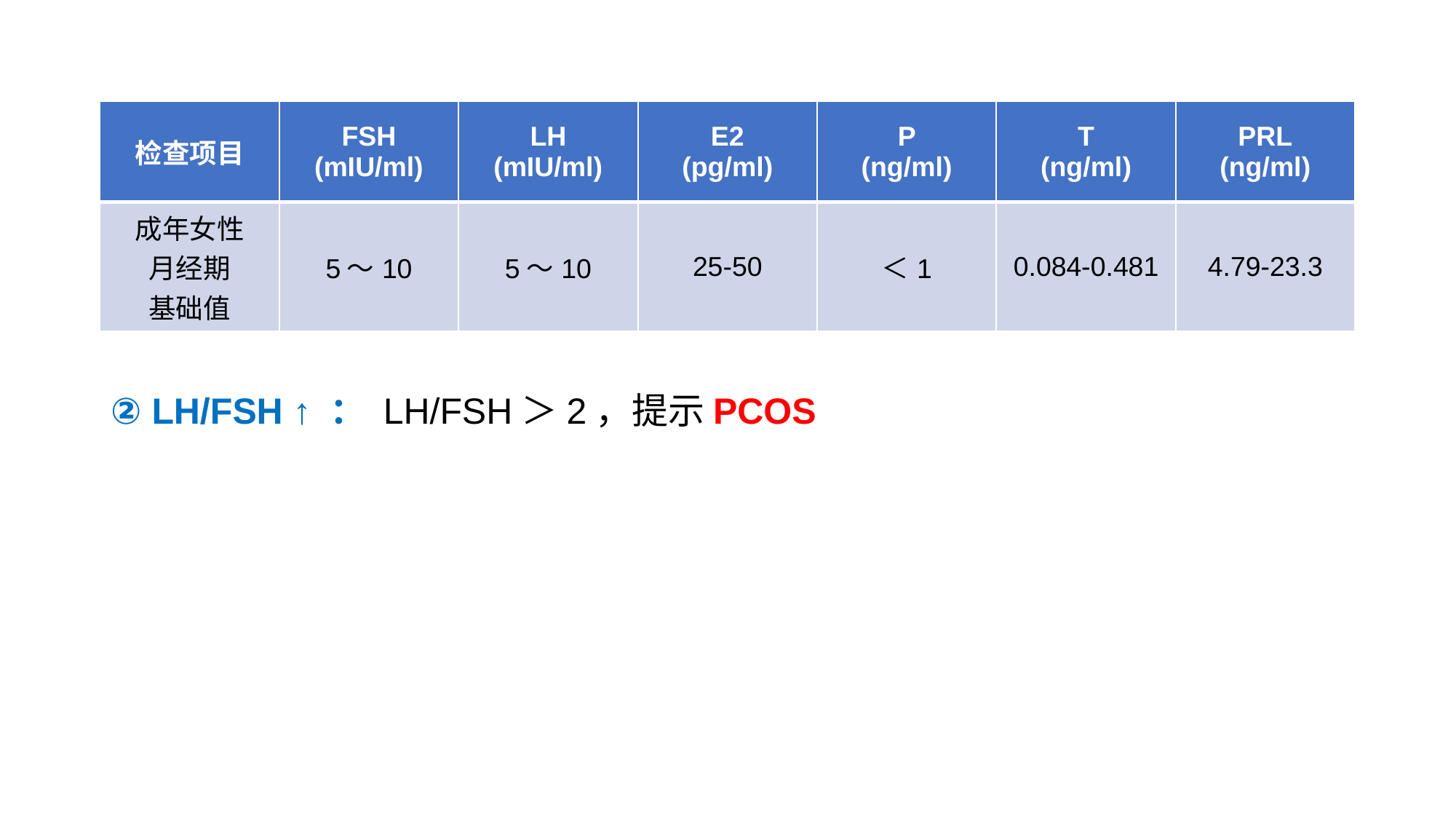

| 检查项目 | FSH (mIU/ml) | LH (mIU/ml) | E2 (pg/ml) | P (ng/ml) | T (ng/ml) | PRL (ng/ml) |
| --- | --- | --- | --- | --- | --- | --- |
| 成年女性 月经期 基础值 | 5～10 | 5～10 | 25-50 | ＜1 | 0.084-0.481 | 4.79-23.3 |
LH/FSH ↑ ： LH/FSH＞2，提示PCOS